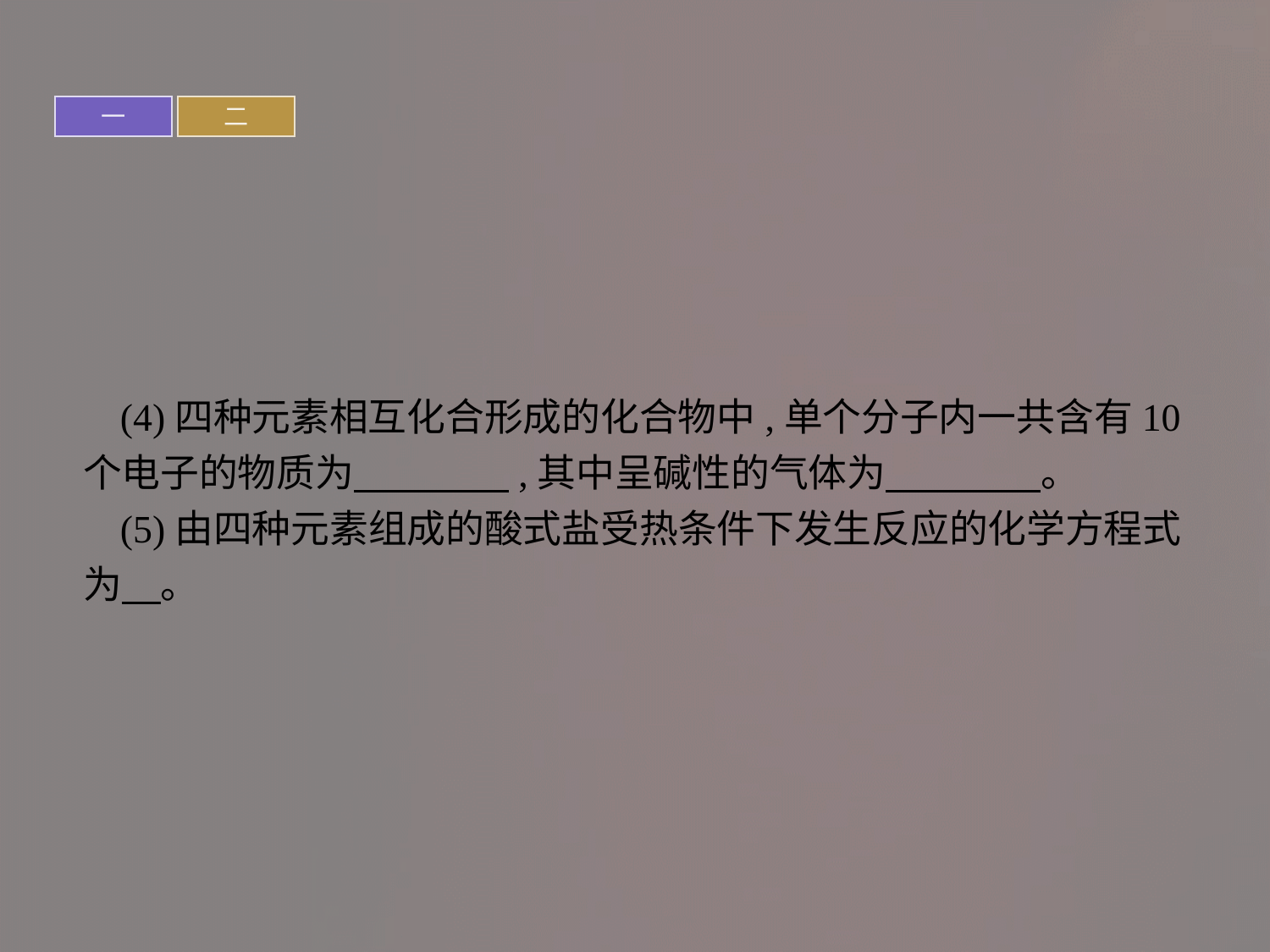

一
二
(4)四种元素相互化合形成的化合物中,单个分子内一共含有10个电子的物质为　　　　,其中呈碱性的气体为　　　　。
(5)由四种元素组成的酸式盐受热条件下发生反应的化学方程式为　。